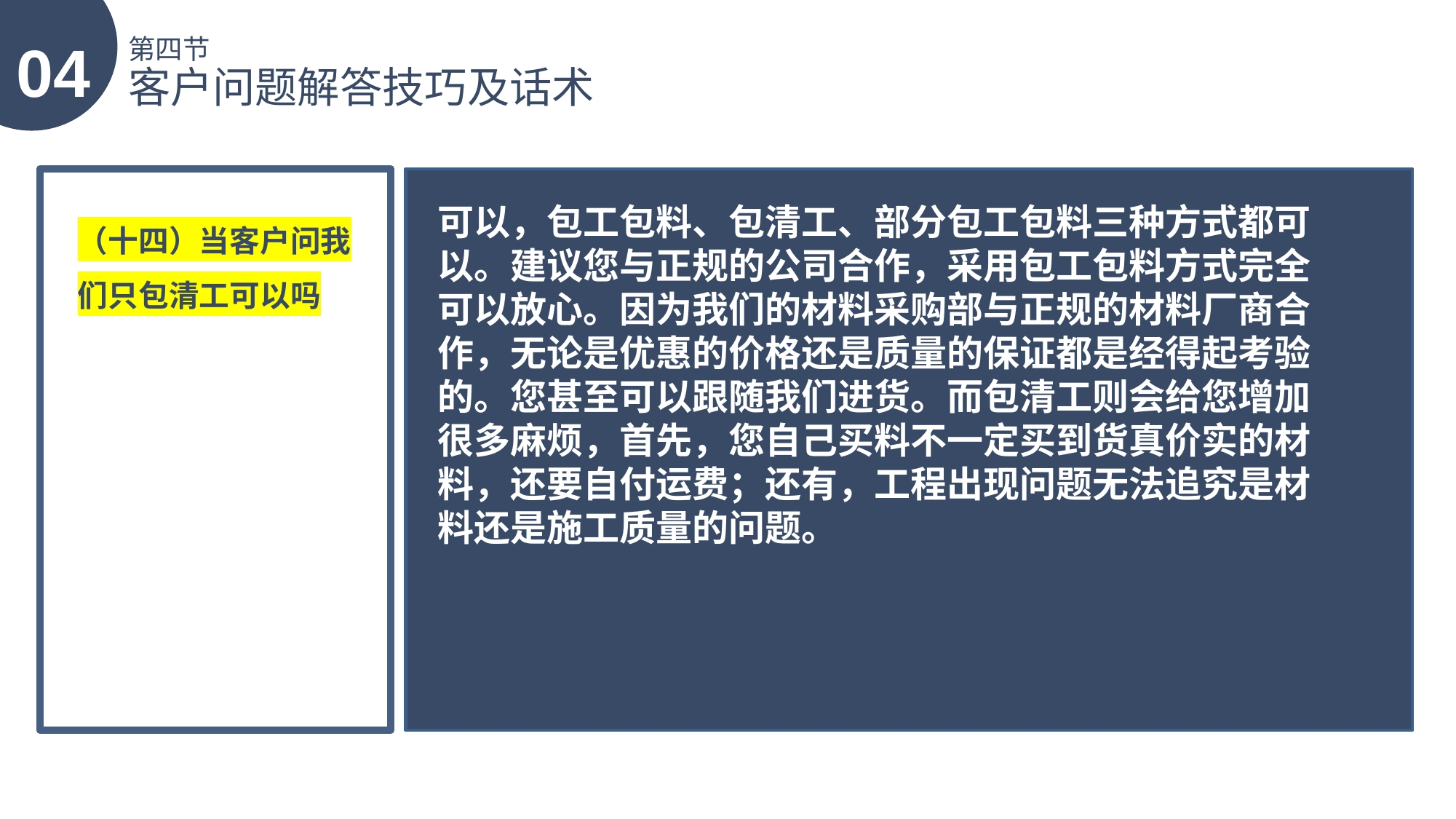

04
第四节
客户问题解答技巧及话术

可以，包工包料、包清工、部分包工包料三种方式都可以。建议您与正规的公司合作，采用包工包料方式完全可以放心。因为我们的材料采购部与正规的材料厂商合作，无论是优惠的价格还是质量的保证都是经得起考验的。您甚至可以跟随我们进货。而包清工则会给您增加很多麻烦，首先，您自己买料不一定买到货真价实的材料，还要自付运费；还有，工程出现问题无法追究是材料还是施工质量的问题。
（十四）当客户问我们只包清工可以吗